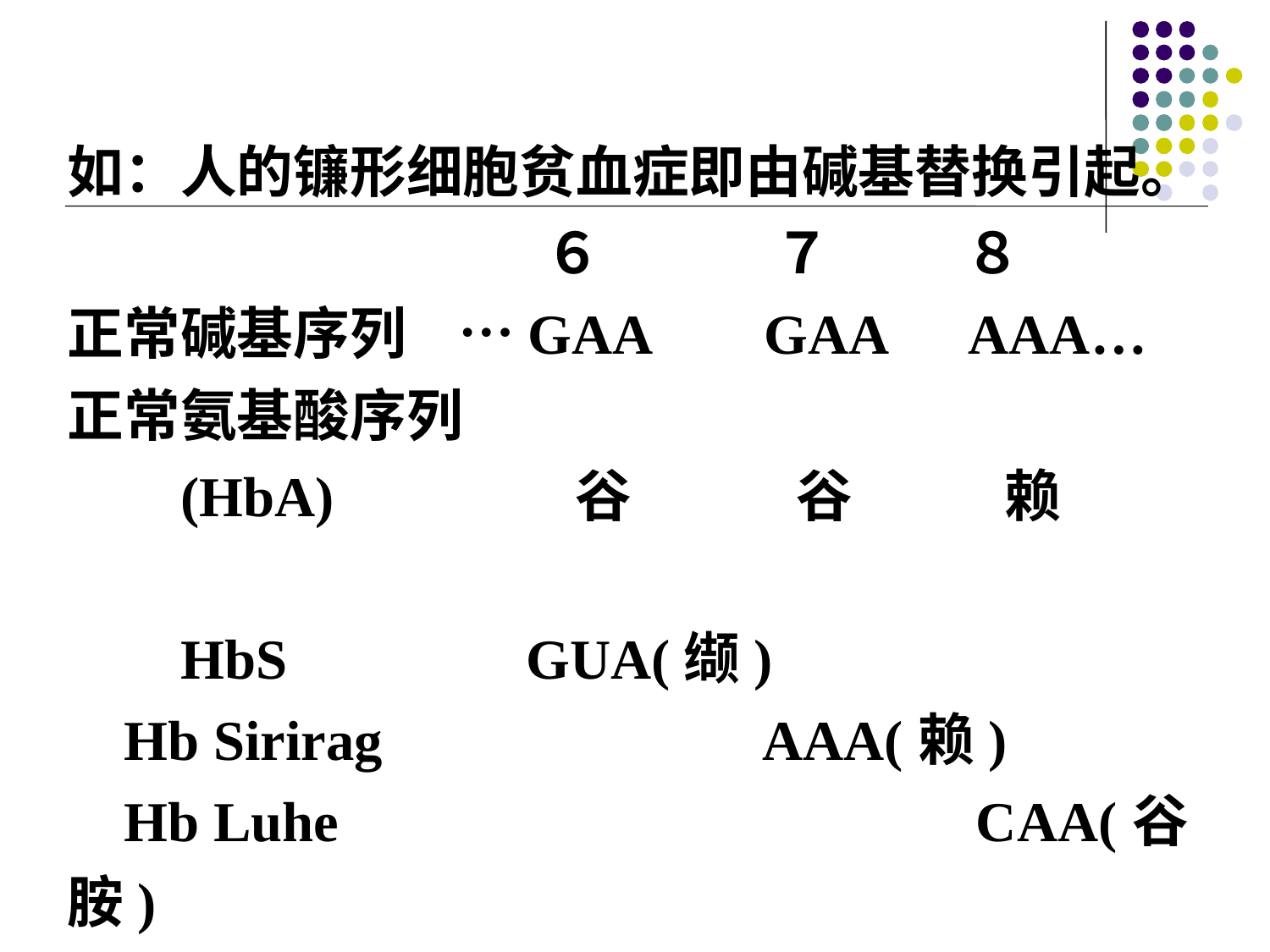

如：人的镰形细胞贫血症即由碱基替换引起。
　　　　　　　　  ６　         ７　      ８
正常碱基序列    …GAA        GAA      AAA…
正常氨基酸序列
        (HbA)                谷　　    谷　　   赖

        HbS　            GUA(缬)
    Hb Sirirag                           AAA(赖)
    Hb Luhe                                             CAA(谷胺)